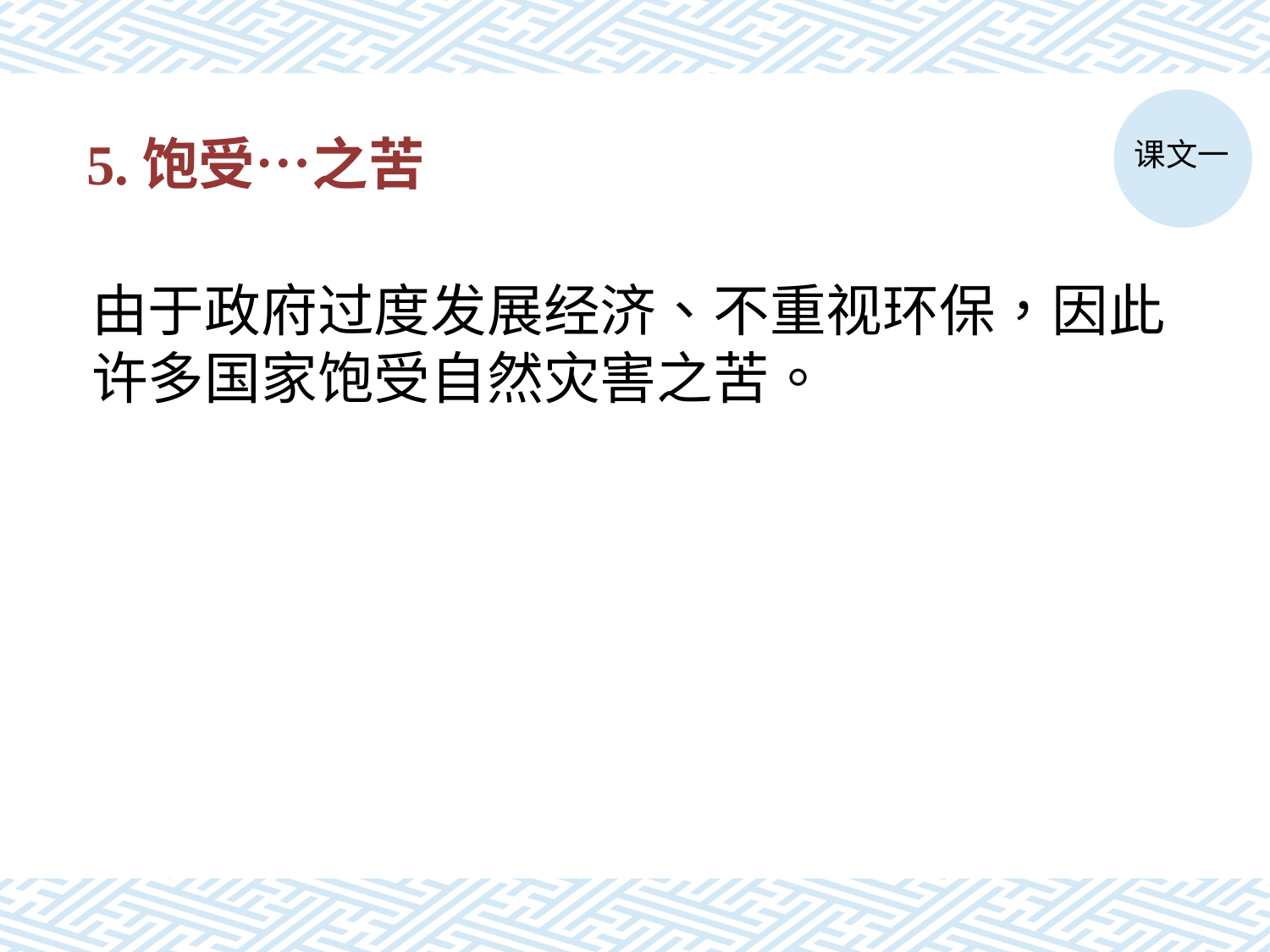

课文一
# 5.饱受…之苦
由于政府过度发展经济、不重视环保，因此许多国家饱受自然灾害之苦。